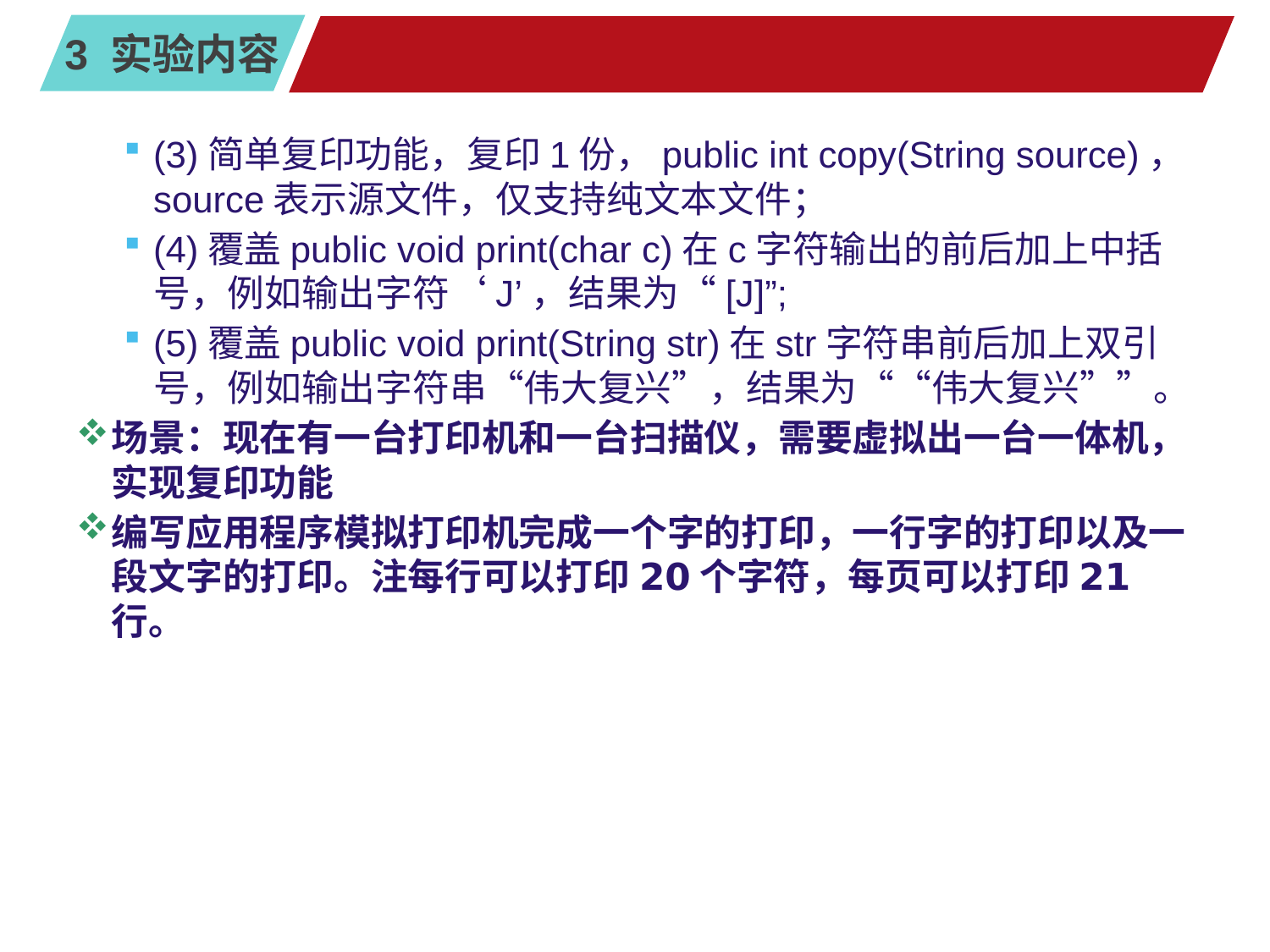

#
(3)简单复印功能，复印1份，public int copy(String source)，source表示源文件，仅支持纯文本文件；
(4)覆盖public void print(char c)在c字符输出的前后加上中括号，例如输出字符‘J’，结果为“[J]”;
(5)覆盖public void print(String str)在str字符串前后加上双引号，例如输出字符串“伟大复兴”，结果为““伟大复兴””。
场景：现在有一台打印机和一台扫描仪，需要虚拟出一台一体机，实现复印功能
编写应用程序模拟打印机完成一个字的打印，一行字的打印以及一段文字的打印。注每行可以打印20个字符，每页可以打印21行。